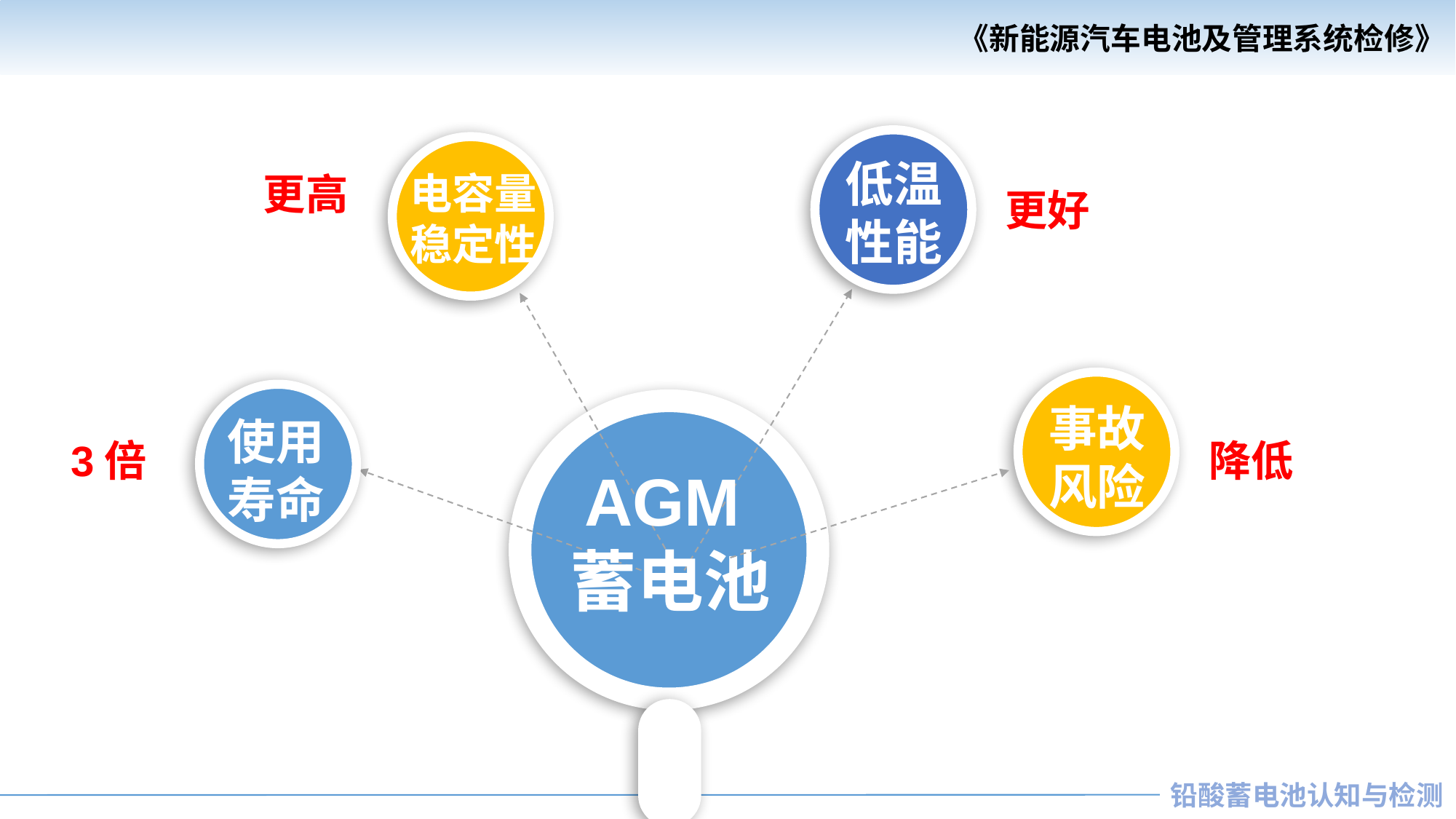

低温性能
电容量稳定性
更高
更好

事故风险

使用寿命
降低
3倍
AGM蓄电池